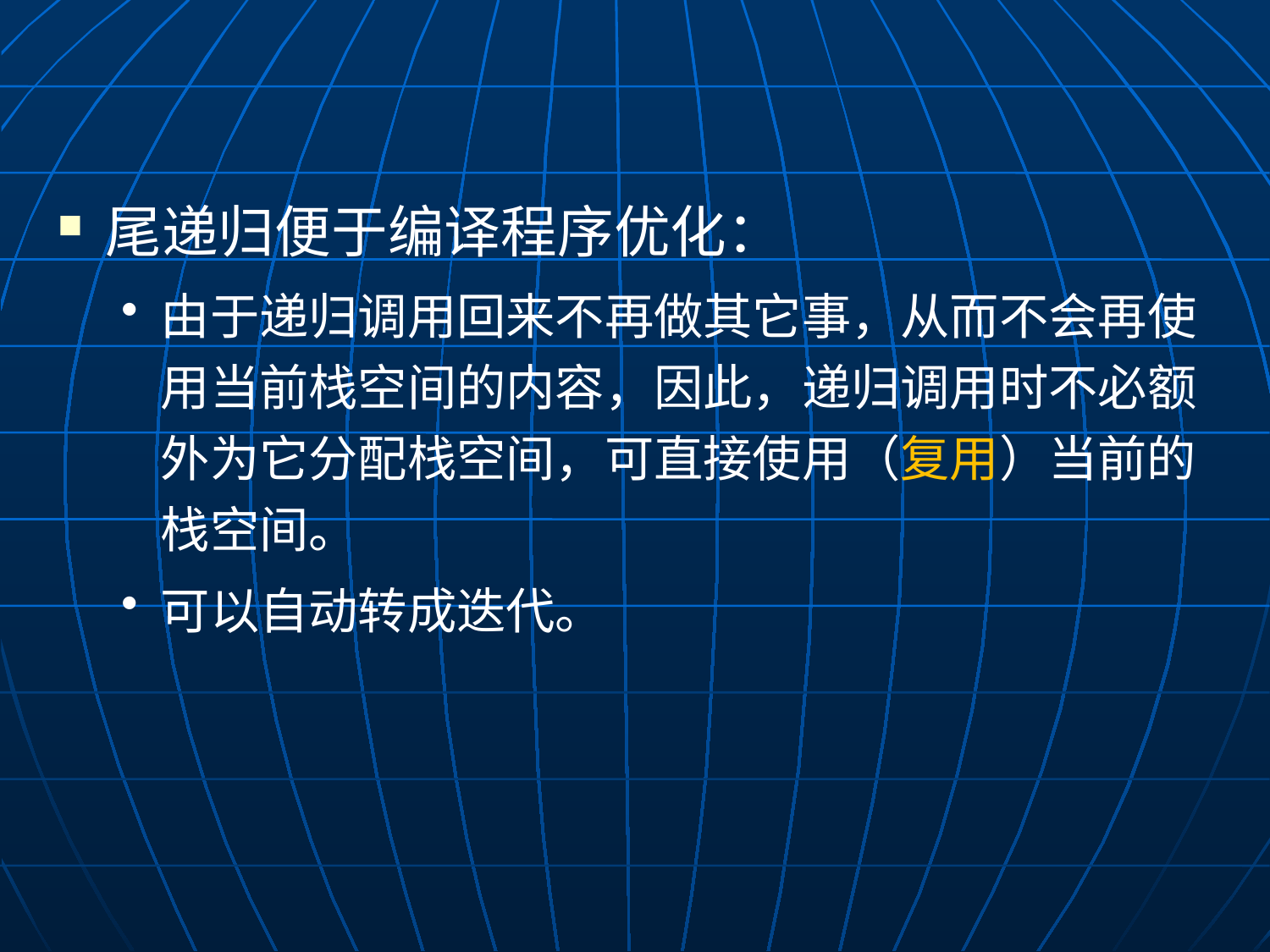

尾递归便于编译程序优化：
由于递归调用回来不再做其它事，从而不会再使用当前栈空间的内容，因此，递归调用时不必额外为它分配栈空间，可直接使用（复用）当前的栈空间。
可以自动转成迭代。